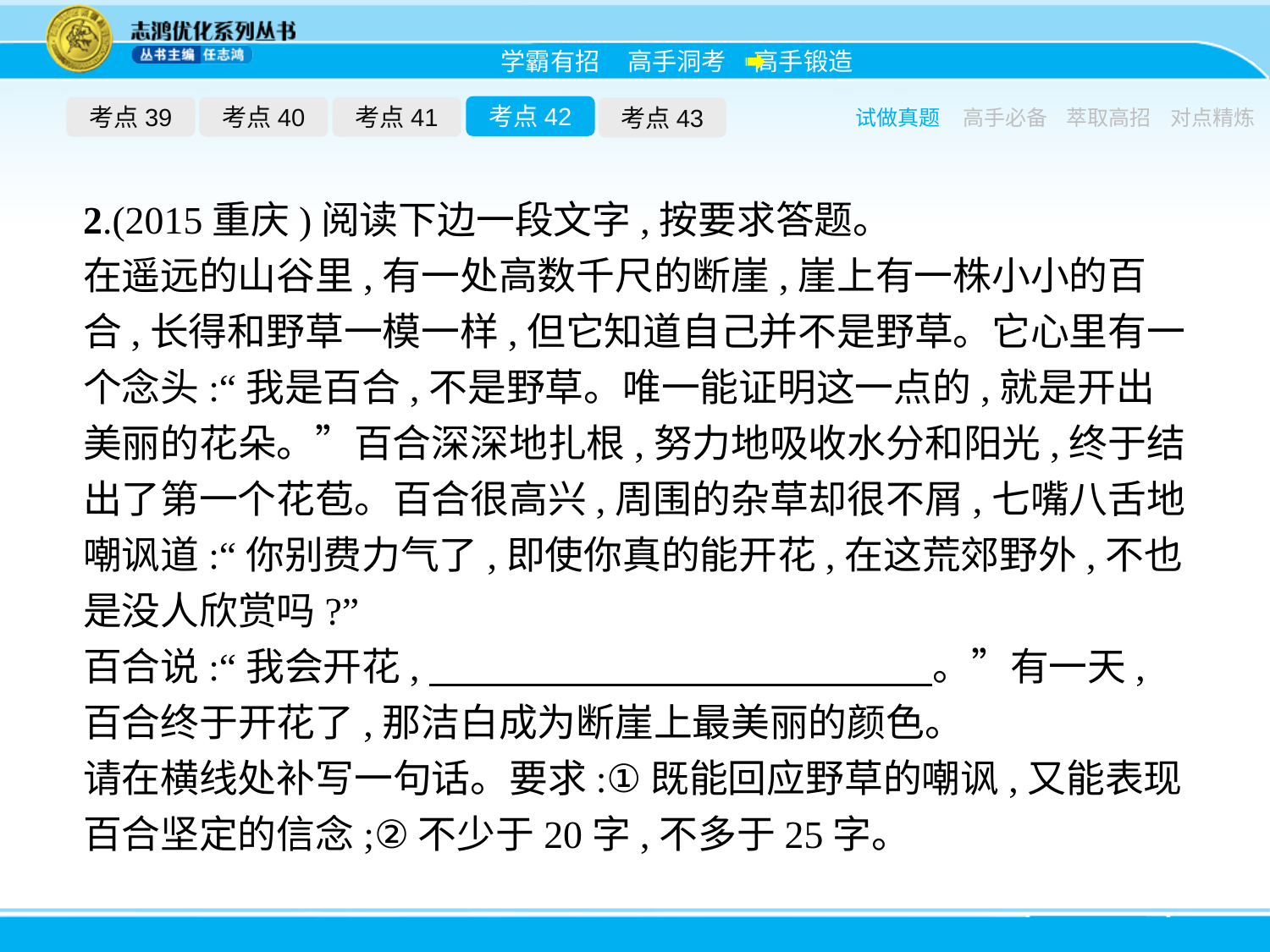

考点42
考点39
考点40
考点41
考点43
试做真题
高手必备
萃取高招
对点精炼
2.(2015重庆)阅读下边一段文字,按要求答题。
在遥远的山谷里,有一处高数千尺的断崖,崖上有一株小小的百合,长得和野草一模一样,但它知道自己并不是野草。它心里有一个念头:“我是百合,不是野草。唯一能证明这一点的,就是开出美丽的花朵。”百合深深地扎根,努力地吸收水分和阳光,终于结出了第一个花苞。百合很高兴,周围的杂草却很不屑,七嘴八舌地嘲讽道:“你别费力气了,即使你真的能开花,在这荒郊野外,不也是没人欣赏吗?”
百合说:“我会开花,　　　　　　　　　　　　　。”有一天,百合终于开花了,那洁白成为断崖上最美丽的颜色。
请在横线处补写一句话。要求:①既能回应野草的嘲讽,又能表现百合坚定的信念;②不少于20字,不多于25字。